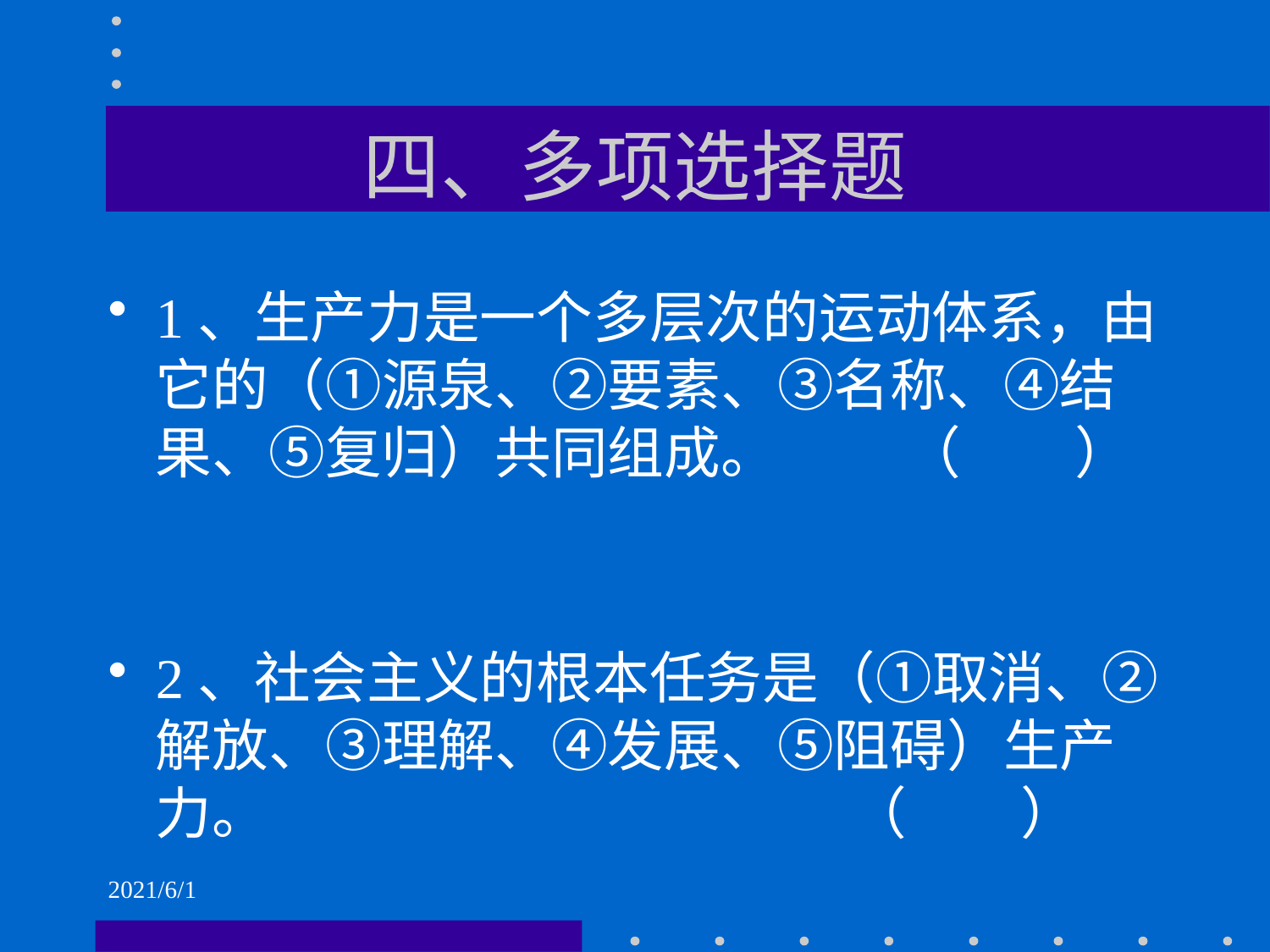

# 四、多项选择题
1、生产力是一个多层次的运动体系，由它的（①源泉、②要素、③名称、④结果、⑤复归）共同组成。          （         ）

2、社会主义的根本任务是（①取消、②解放、③理解、④发展、⑤阻碍）生产力。                                              （         ）
2021/6/1